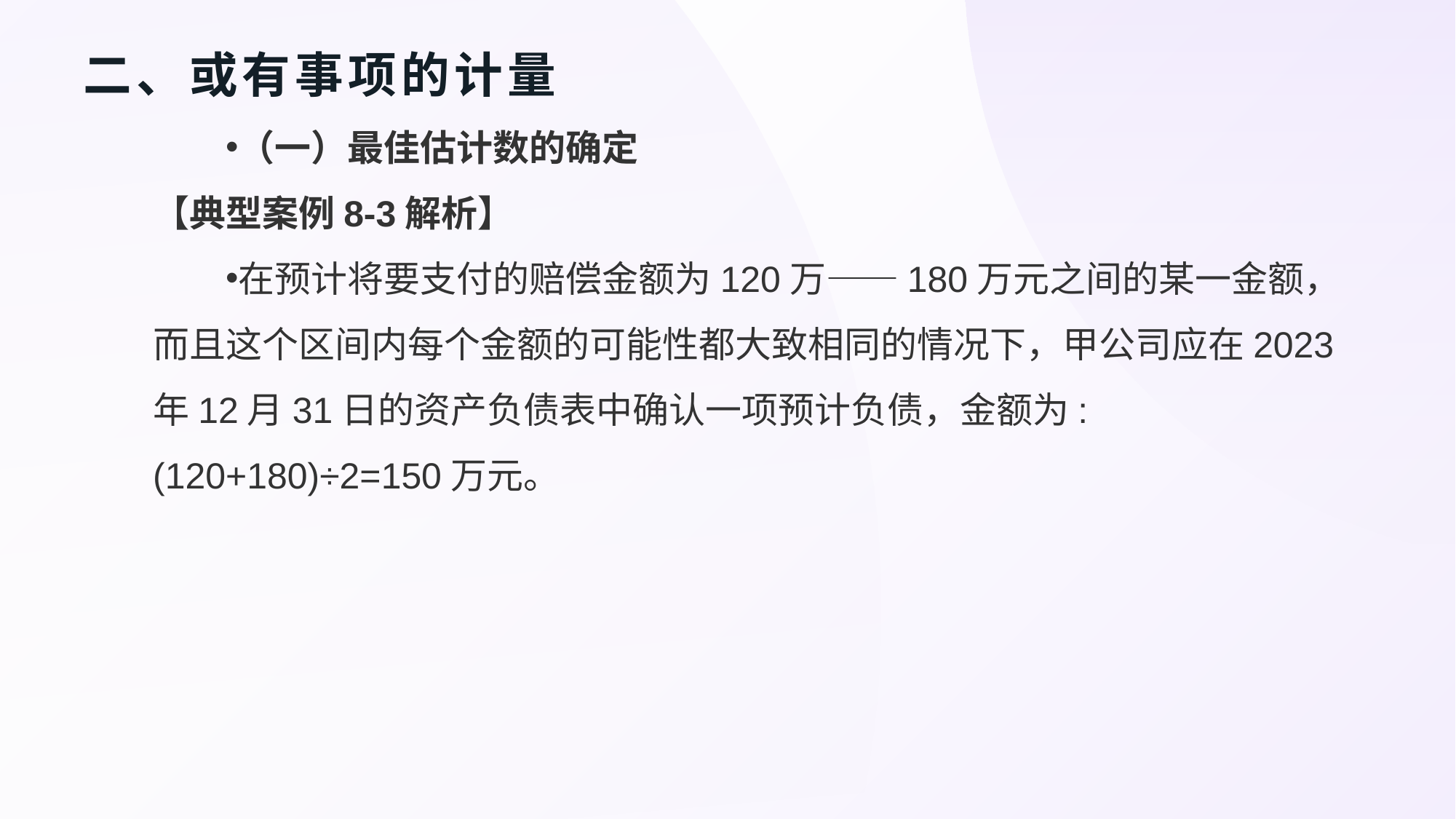

# 二、或有事项的计量
（一）最佳估计数的确定
【典型案例8-3解析】
在预计将要支付的赔偿金额为120万——180万元之间的某一金额，而且这个区间内每个金额的可能性都大致相同的情况下，甲公司应在2023年12月31日的资产负债表中确认一项预计负债，金额为:(120+180)÷2=150万元。